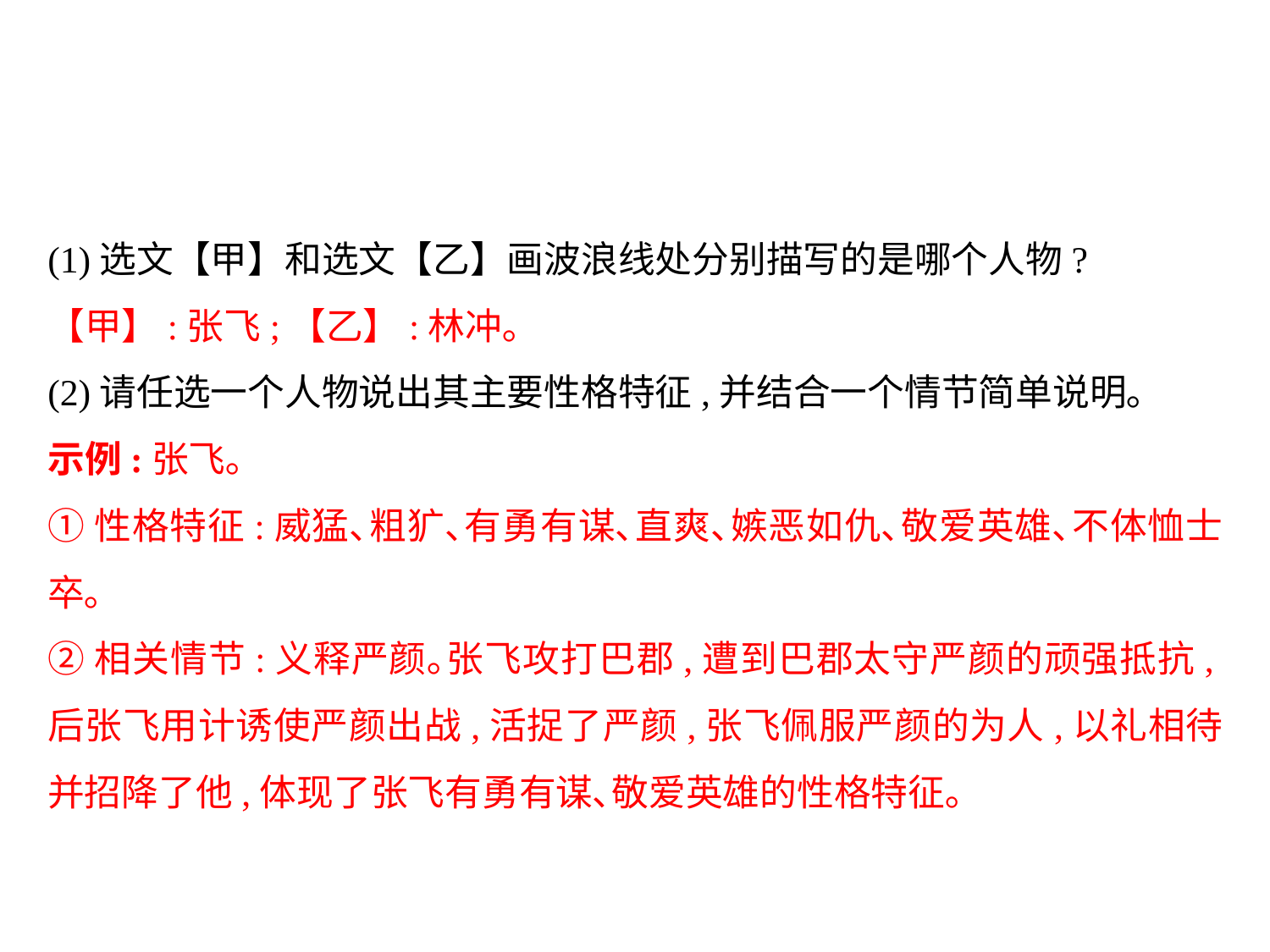

(1)选文【甲】和选文【乙】画波浪线处分别描写的是哪个人物?
【甲】:张飞;【乙】:林冲｡
(2)请任选一个人物说出其主要性格特征,并结合一个情节简单说明｡
示例:张飞｡
①性格特征:威猛､粗犷､有勇有谋､直爽､嫉恶如仇､敬爱英雄､不体恤士卒｡
②相关情节:义释严颜｡张飞攻打巴郡,遭到巴郡太守严颜的顽强抵抗,后张飞用计诱使严颜出战,活捉了严颜,张飞佩服严颜的为人,以礼相待并招降了他,体现了张飞有勇有谋､敬爱英雄的性格特征｡